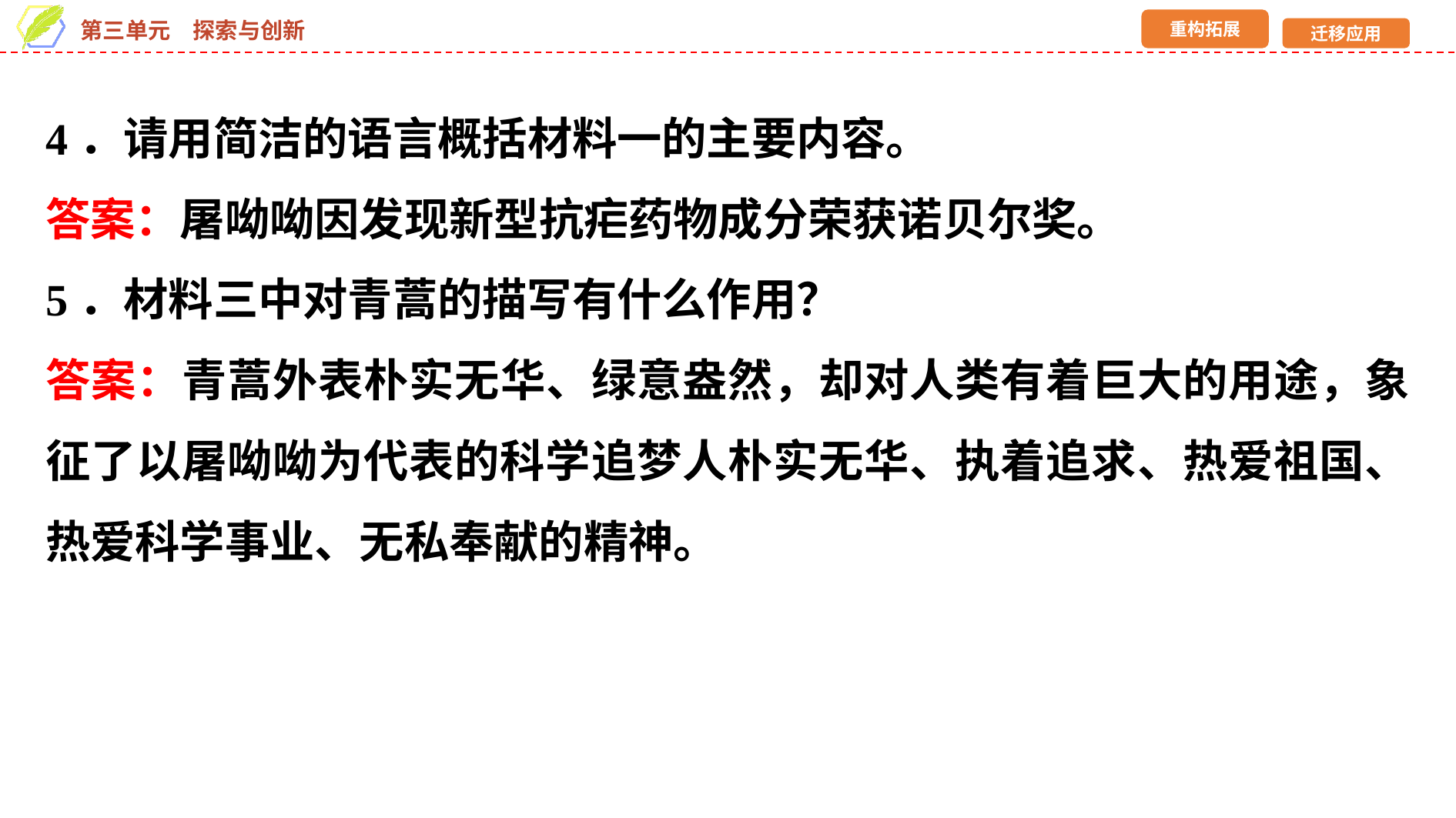

4．请用简洁的语言概括材料一的主要内容。
答案：屠呦呦因发现新型抗疟药物成分荣获诺贝尔奖。
5．材料三中对青蒿的描写有什么作用？
答案：青蒿外表朴实无华、绿意盎然，却对人类有着巨大的用途，象征了以屠呦呦为代表的科学追梦人朴实无华、执着追求、热爱祖国、热爱科学事业、无私奉献的精神。